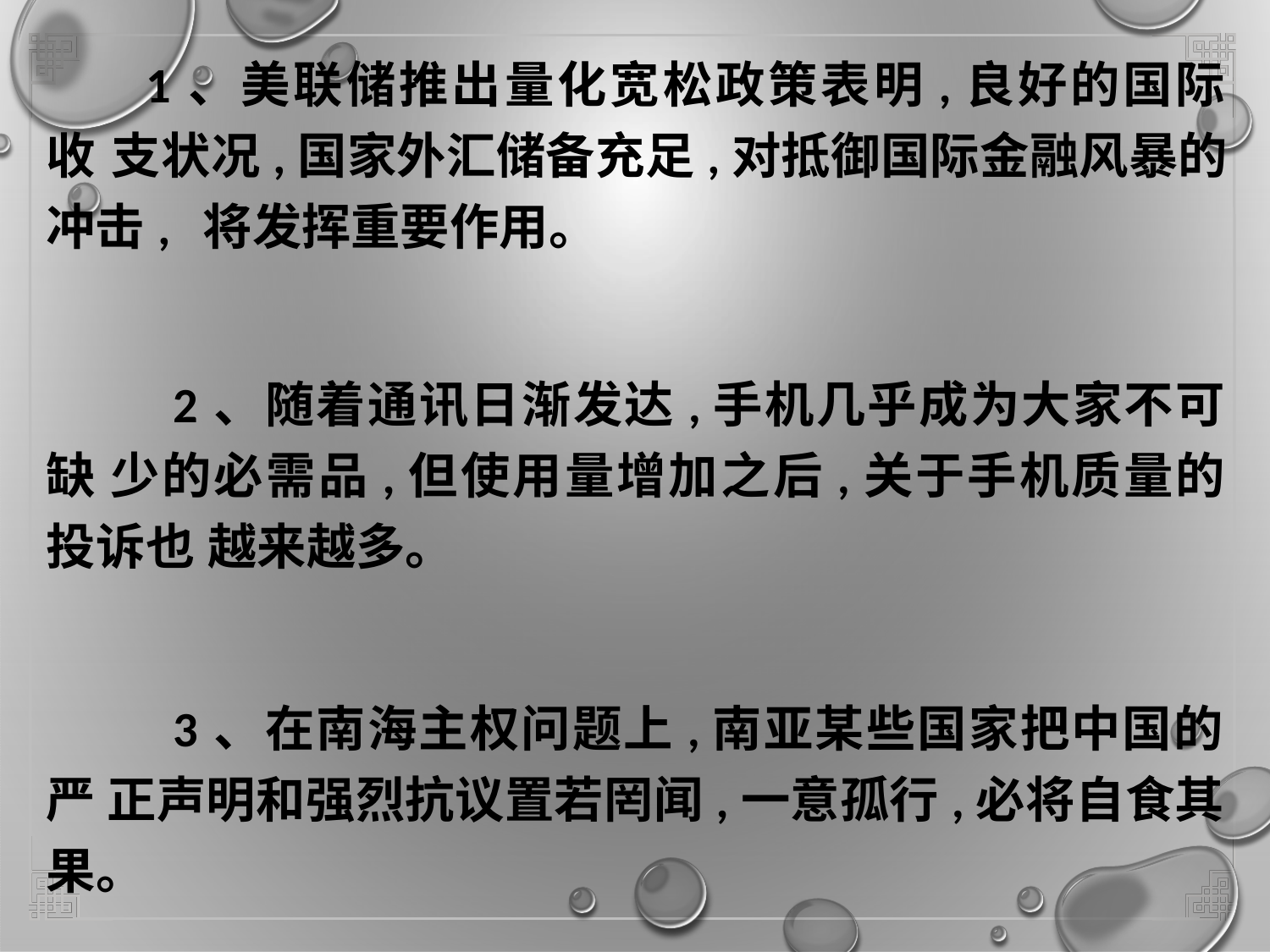

# 1、美联储推出量化宽松政策表明,良好的国际收 支状况,国家外汇储备充足,对抵御国际金融风暴的冲击,  将发挥重要作用。
2、随着通讯日渐发达,手机几乎成为大家不可缺 少的必需品,但使用量增加之后,关于手机质量的投诉也 越来越多。

3、在南海主权问题上,南亚某些国家把中国的严 正声明和强烈抗议置若罔闻,一意孤行,必将自食其果。